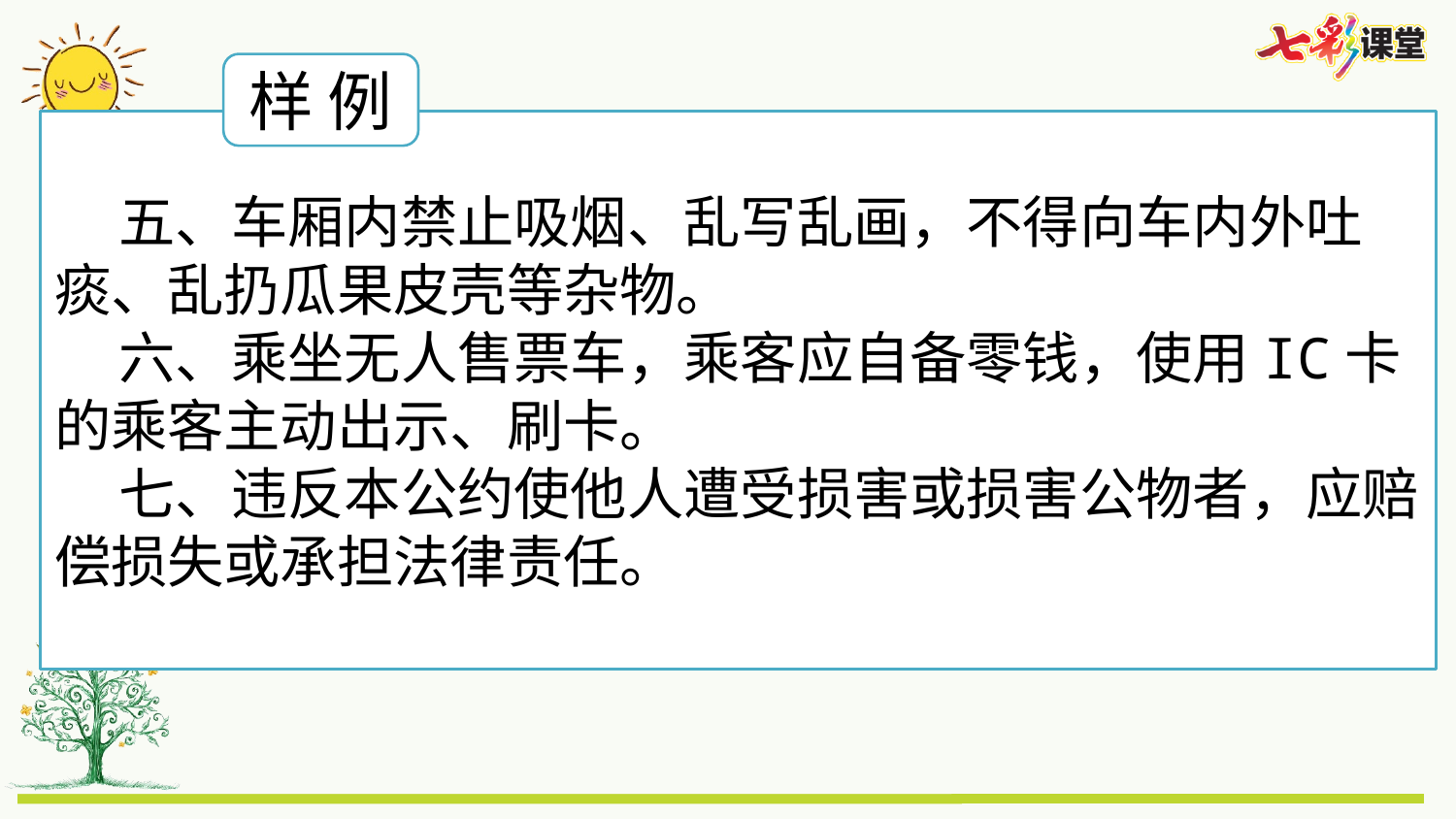

样 例

    五、车厢内禁止吸烟、乱写乱画，不得向车内外吐痰、乱扔瓜果皮壳等杂物。
    六、乘坐无人售票车，乘客应自备零钱，使用IC卡的乘客主动出示、刷卡。
    七、违反本公约使他人遭受损害或损害公物者，应赔偿损失或承担法律责任。